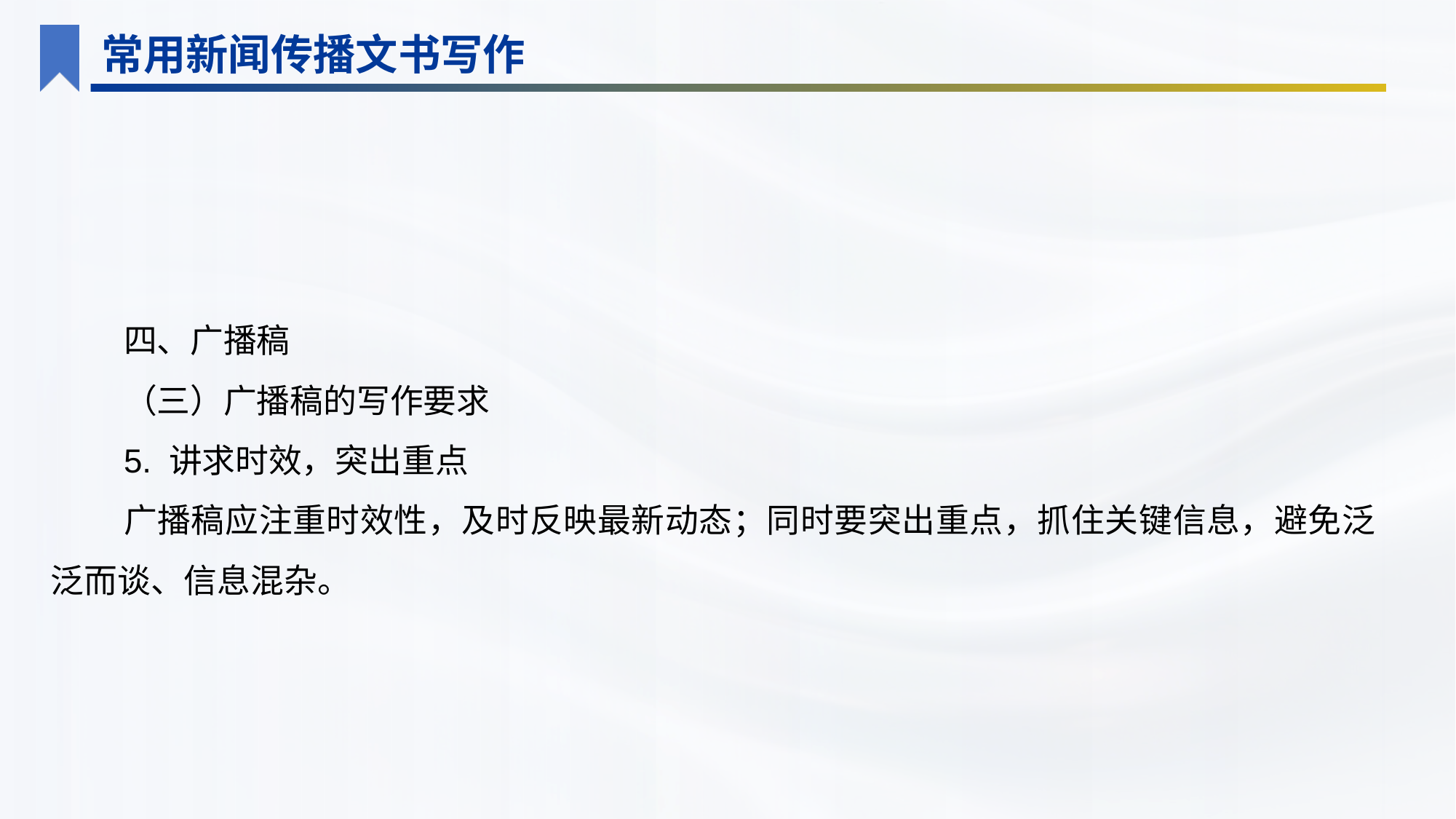

常用新闻传播文书写作
四、广播稿
（三）广播稿的写作要求
5. 讲求时效，突出重点
广播稿应注重时效性，及时反映最新动态；同时要突出重点，抓住关键信息，避免泛泛而谈、信息混杂。